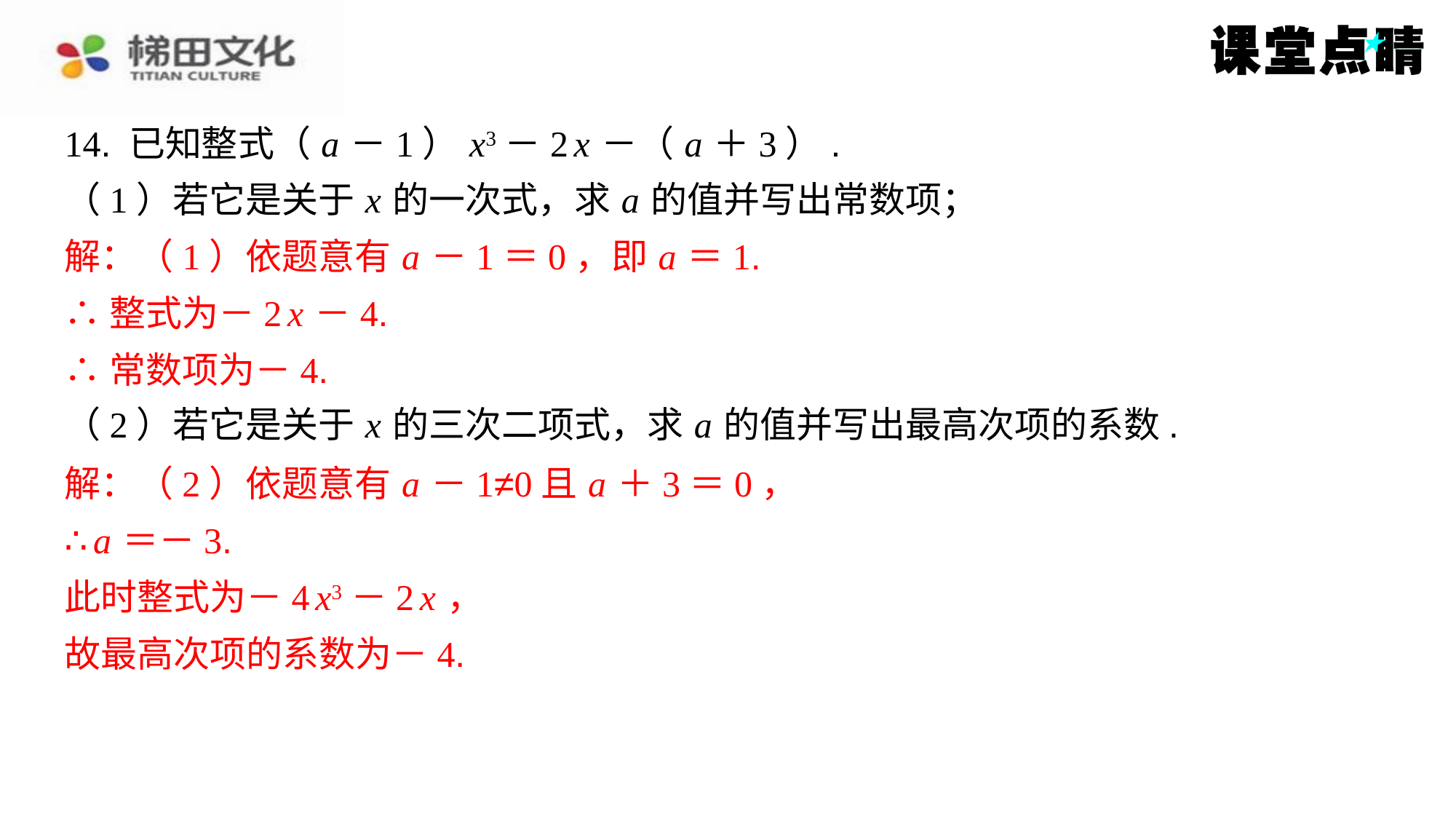

14. 已知整式（ a －1） x3－2 x －（ a ＋3）.
（1）若它是关于 x 的一次式，求 a 的值并写出常数项；
解：（1）依题意有 a －1＝0，即 a ＝1.
∴整式为－2 x －4.
∴常数项为－4.
（2）若它是关于 x 的三次二项式，求 a 的值并写出最高次项的系数.
解：（2）依题意有 a －1≠0且 a ＋3＝0，
∴ a ＝－3.
此时整式为－4 x3－2 x ，
故最高次项的系数为－4.
解：（1）依题意有 a －1＝0，即 a ＝1.
∴整式为－2 x －4.
∴常数项为－4.
解：（2）依题意有 a －1≠0且 a ＋3＝0，
∴ a ＝－3.
此时整式为－4 x3－2 x ，
故最高次项的系数为－4.